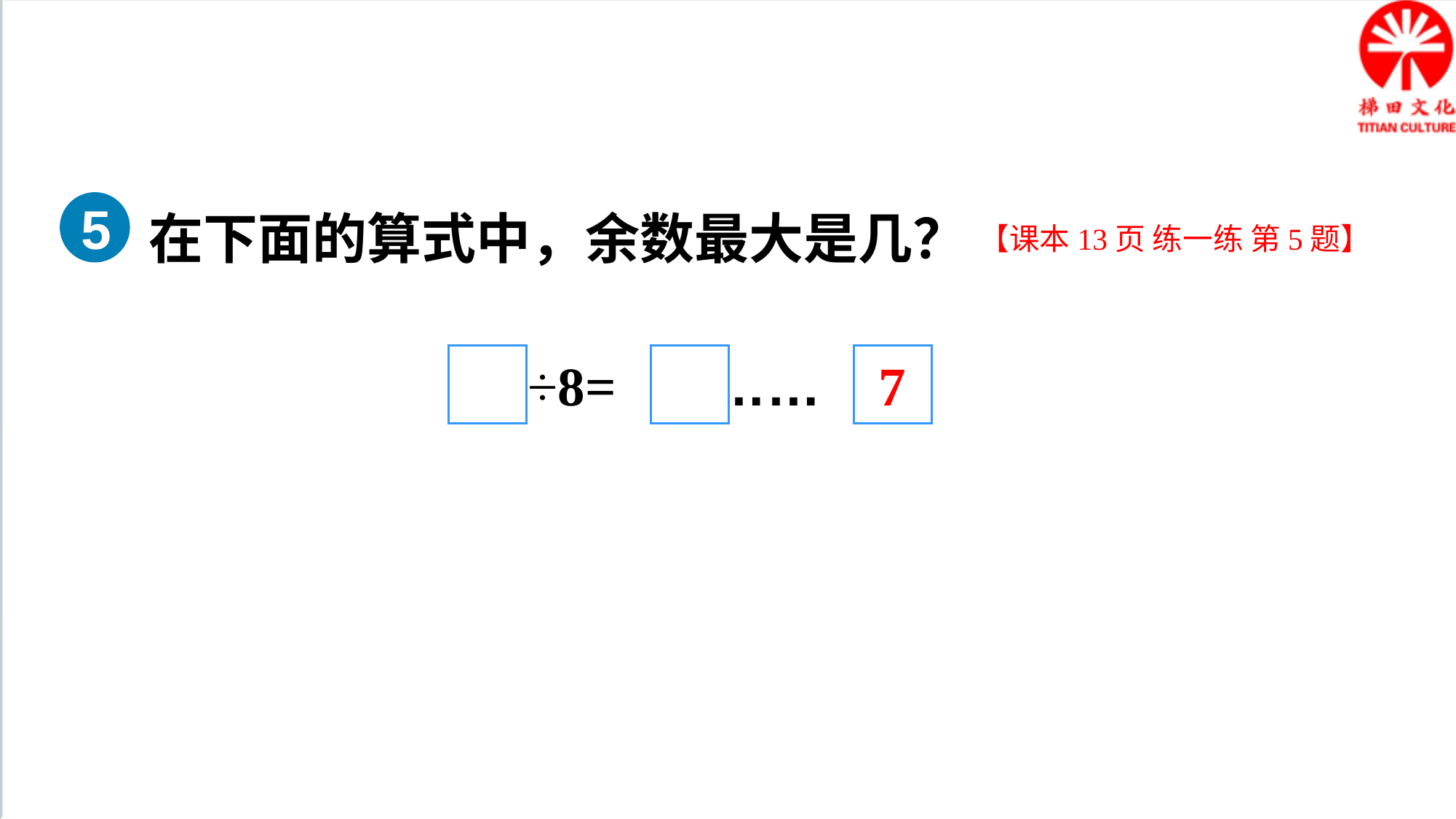

在下面的算式中，余数最大是几？
5
【课本13页 练一练 第5题】
7

÷8=       ……